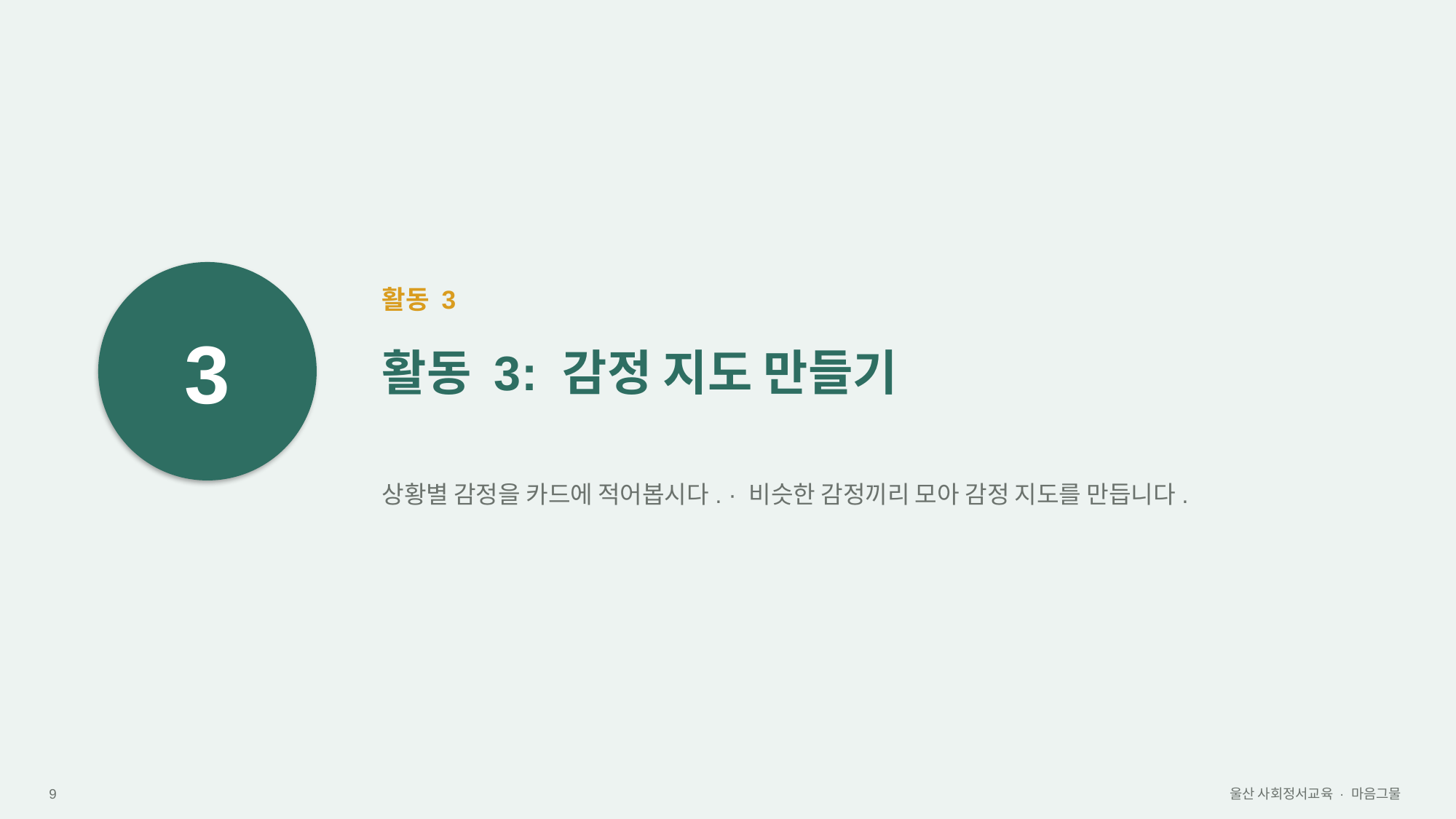

3
활동 3
활동 3: 감정 지도 만들기
상황별 감정을 카드에 적어봅시다. · 비슷한 감정끼리 모아 감정 지도를 만듭니다.
9
울산 사회정서교육 · 마음그물